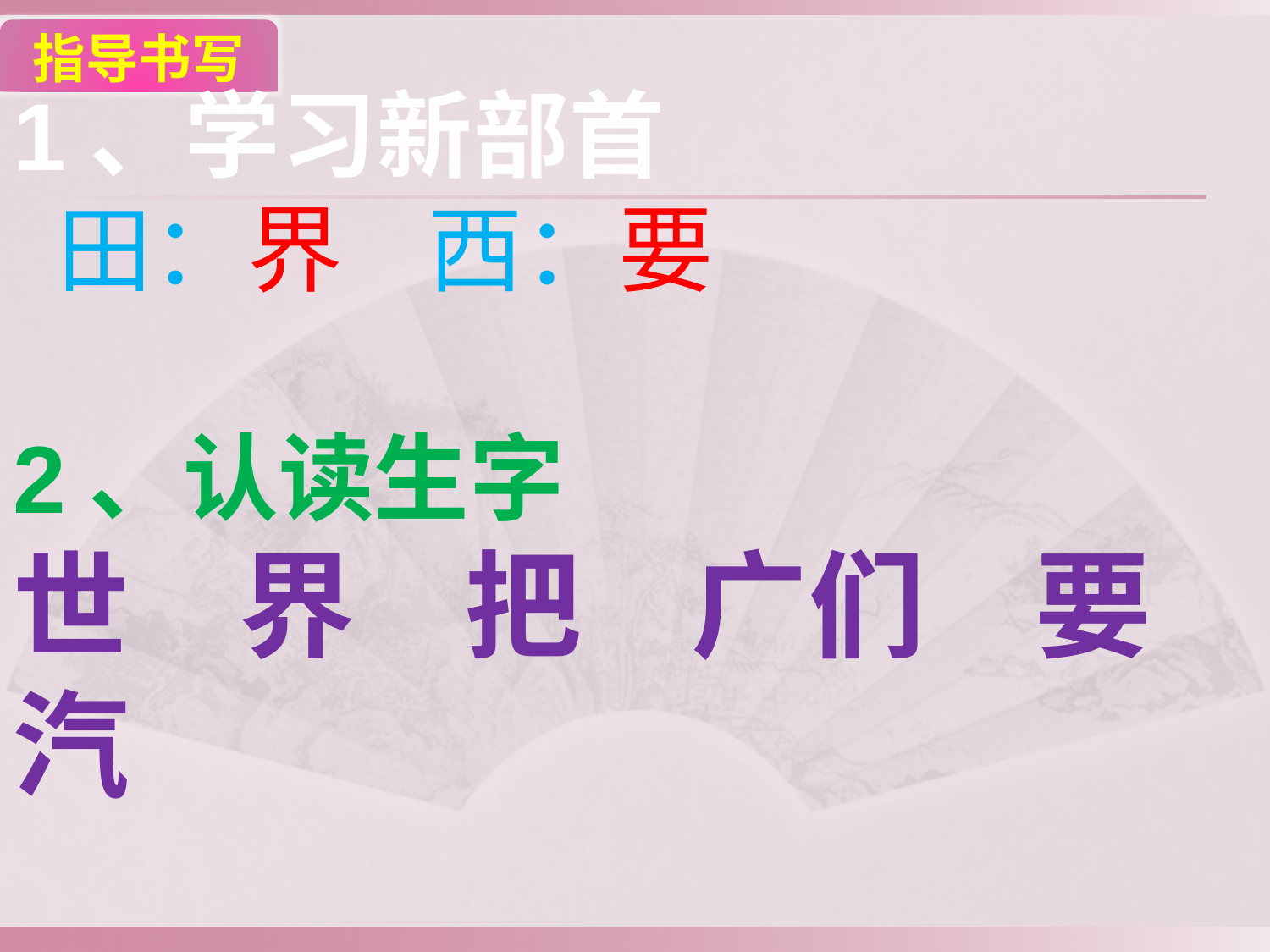

指导书写
1、学习新部首
 田：界    西：要

2、认读生字
世    界    把    广们    要    汽